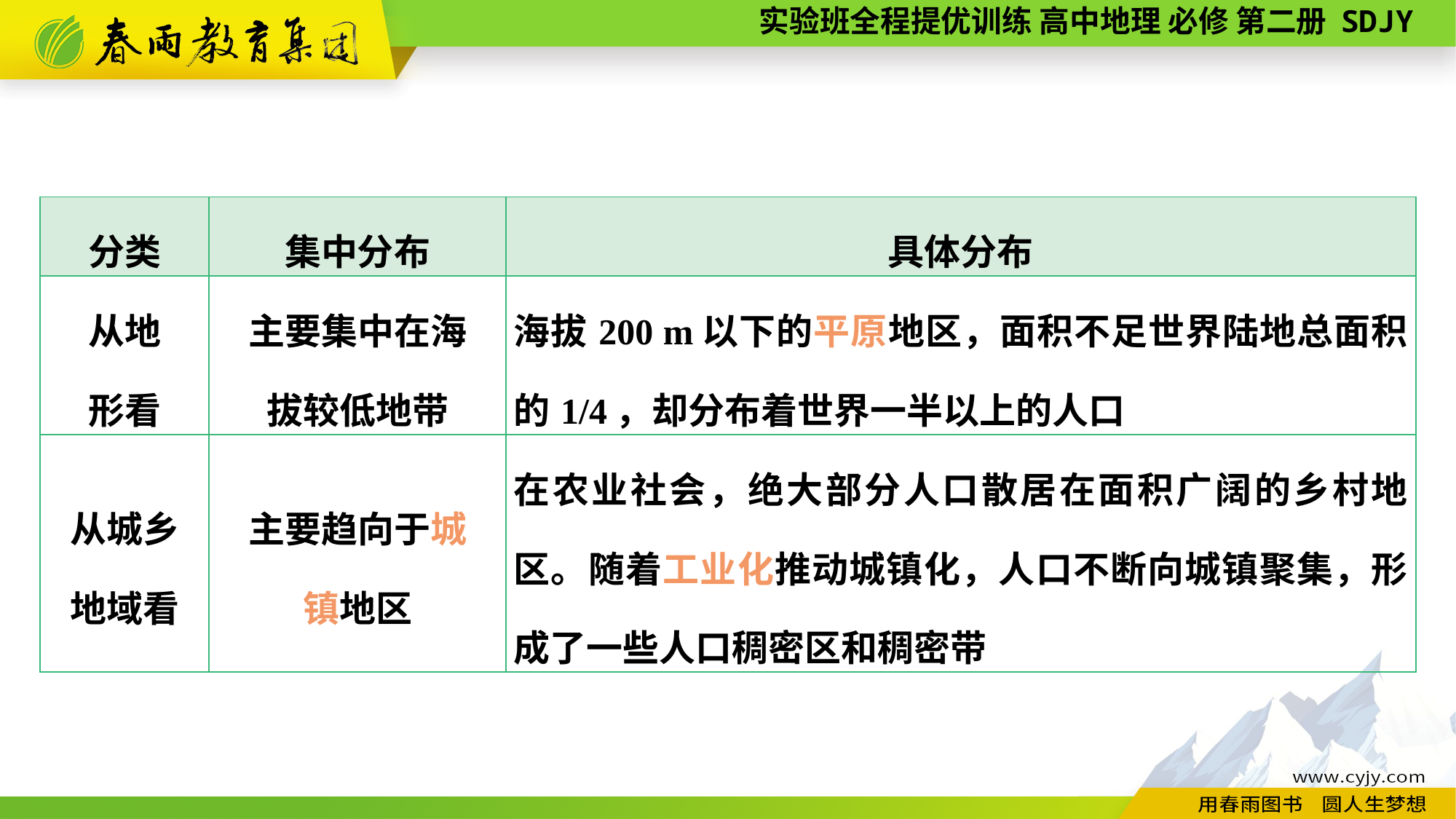

| 分类 | 集中分布 | 具体分布 |
| --- | --- | --- |
| 从地 形看 | 主要集中在海 拔较低地带 | 海拔200 m以下的平原地区，面积不足世界陆地总面积的1/4，却分布着世界一半以上的人口 |
| 从城乡 地域看 | 主要趋向于城 镇地区 | 在农业社会，绝大部分人口散居在面积广阔的乡村地区。随着工业化推动城镇化，人口不断向城镇聚集，形成了一些人口稠密区和稠密带 |